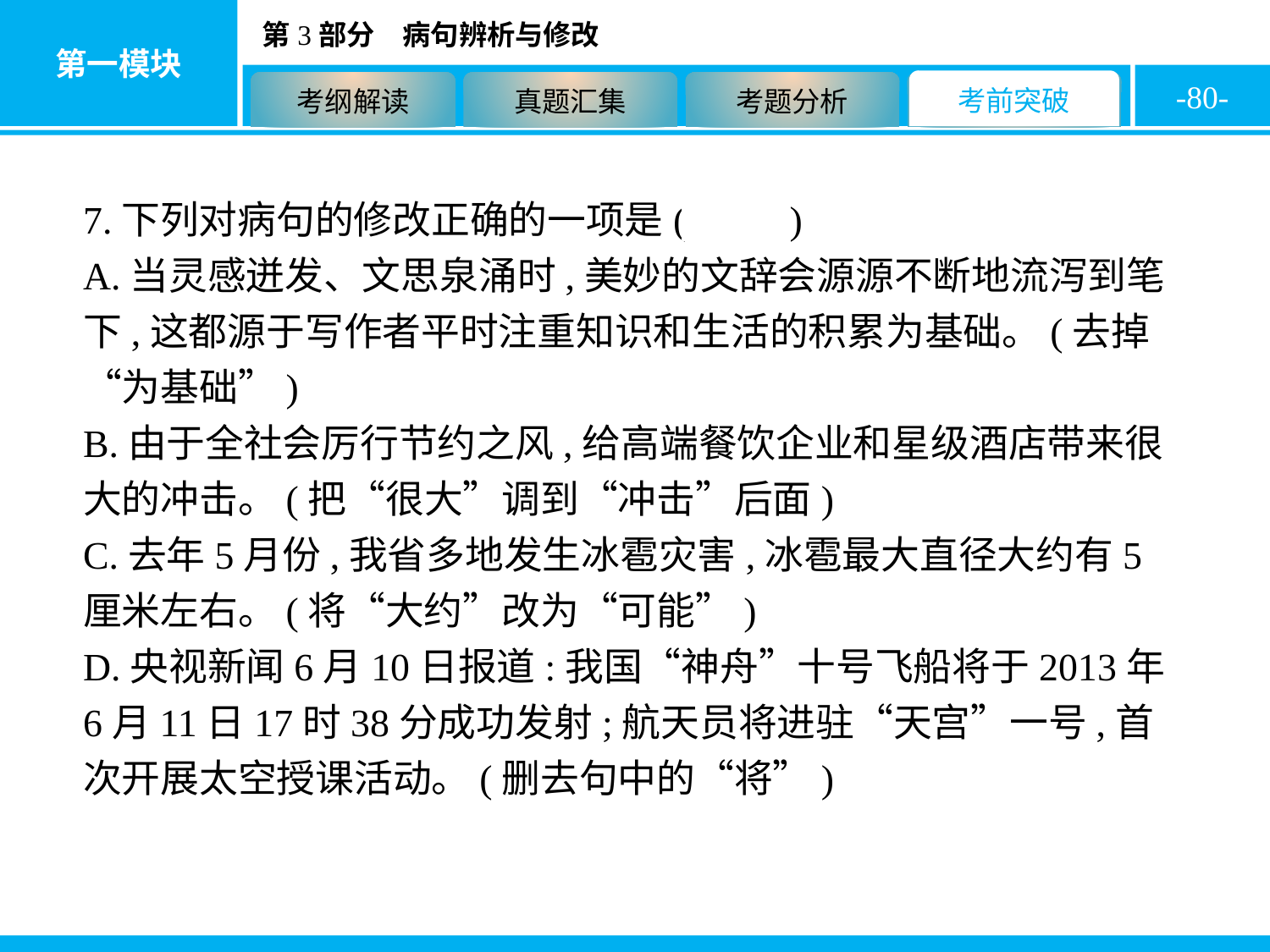

-80-
7.下列对病句的修改正确的一项是(    A    )
A.当灵感迸发、文思泉涌时,美妙的文辞会源源不断地流泻到笔下,这都源于写作者平时注重知识和生活的积累为基础。(去掉“为基础”)
B.由于全社会厉行节约之风,给高端餐饮企业和星级酒店带来很大的冲击。(把“很大”调到“冲击”后面)
C.去年5月份,我省多地发生冰雹灾害,冰雹最大直径大约有5厘米左右。(将“大约”改为“可能”)
D.央视新闻6月10日报道:我国“神舟”十号飞船将于2013年6月11日17时38分成功发射;航天员将进驻“天宫”一号,首次开展太空授课活动。(删去句中的“将”)